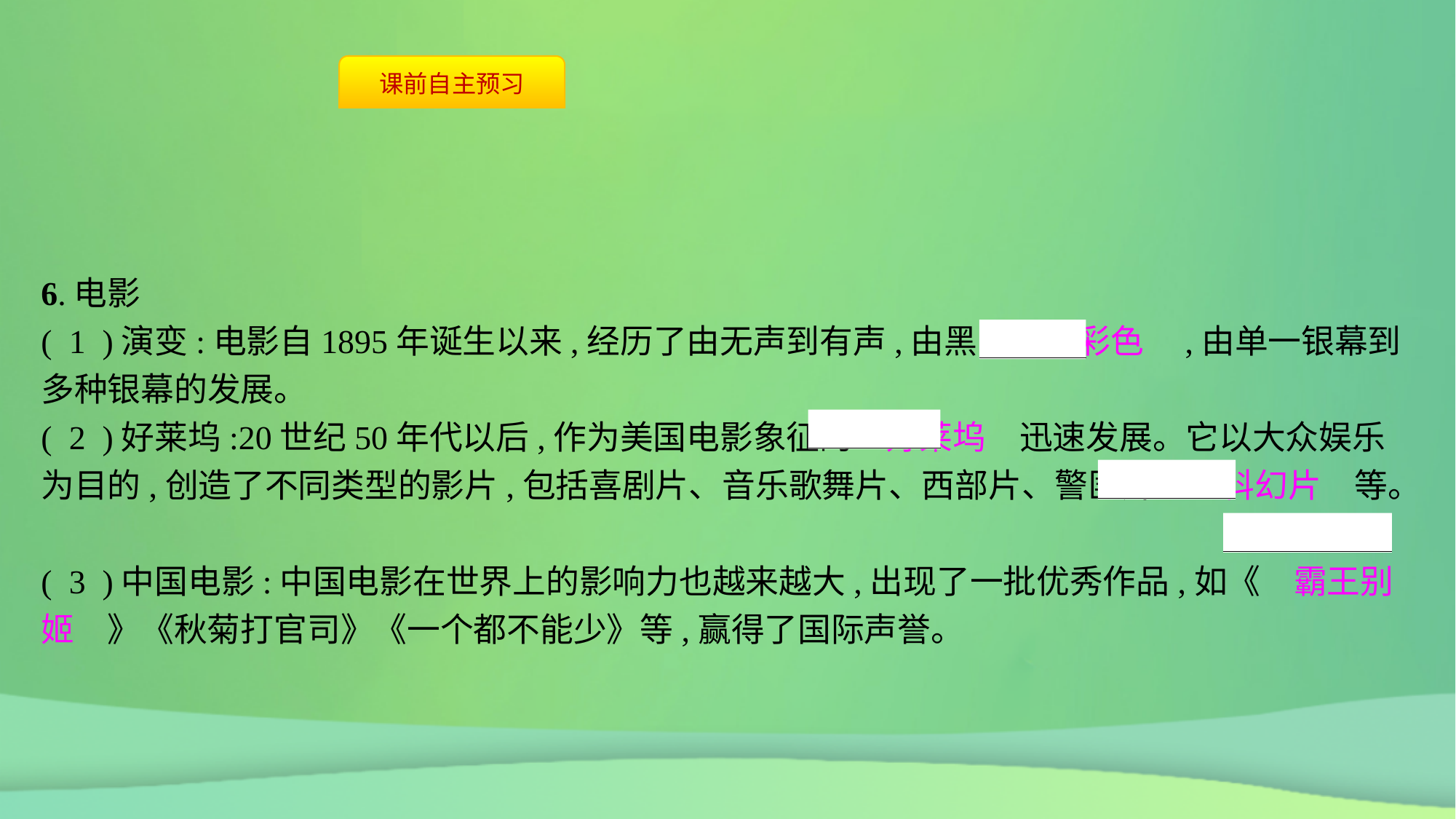

6.电影
(  1  )演变:电影自1895年诞生以来,经历了由无声到有声,由黑白到　彩色　,由单一银幕到多种银幕的发展。
(  2  )好莱坞:20世纪50年代以后,作为美国电影象征的　好莱坞　迅速发展。它以大众娱乐为目的,创造了不同类型的影片,包括喜剧片、音乐歌舞片、西部片、警匪片、　科幻片　等。
(  3  )中国电影:中国电影在世界上的影响力也越来越大,出现了一批优秀作品,如《　霸王别姬　》《秋菊打官司》《一个都不能少》等,赢得了国际声誉。